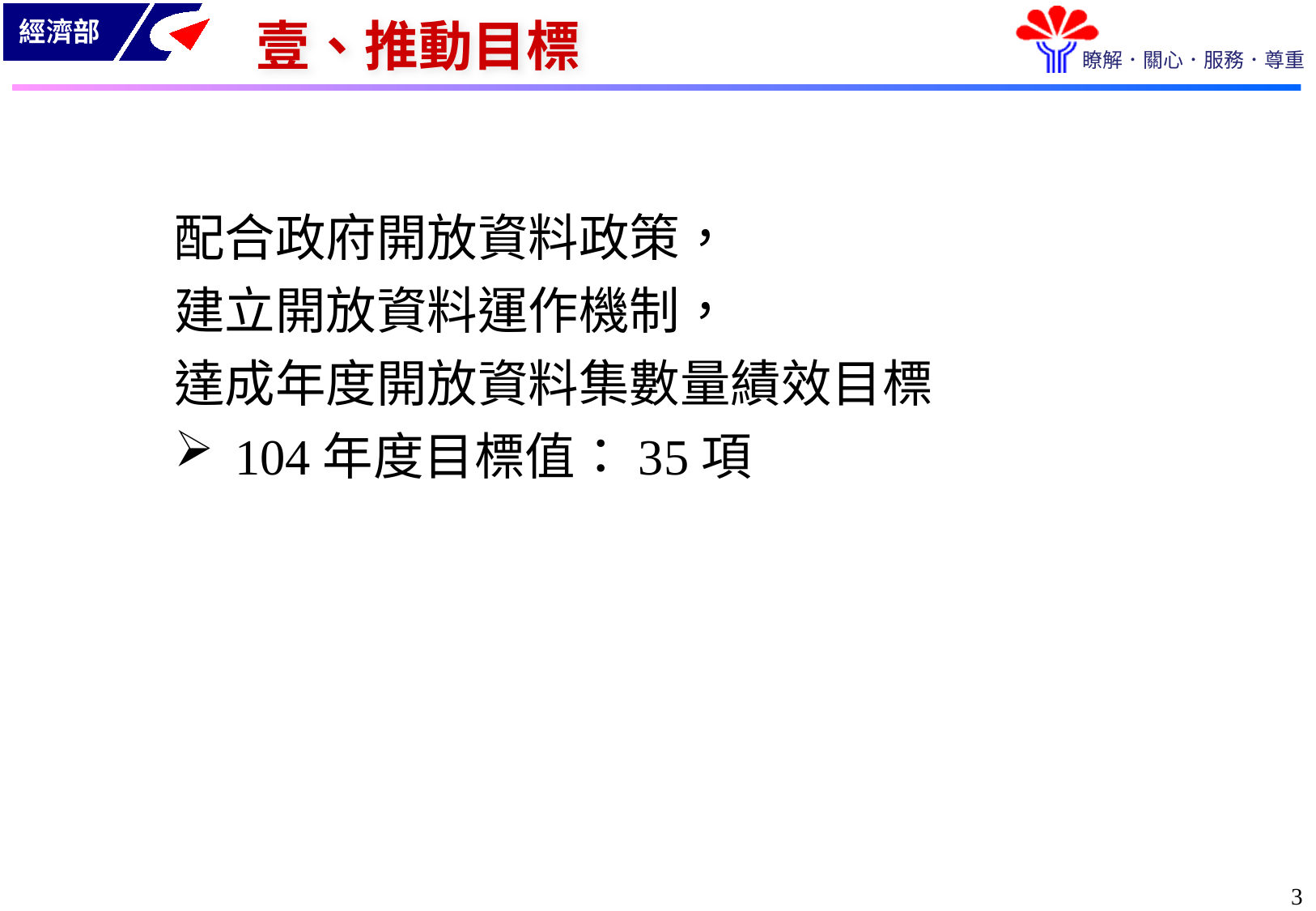

壹、推動目標
配合政府開放資料政策，
建立開放資料運作機制，
達成年度開放資料集數量績效目標
104年度目標值：35項
3